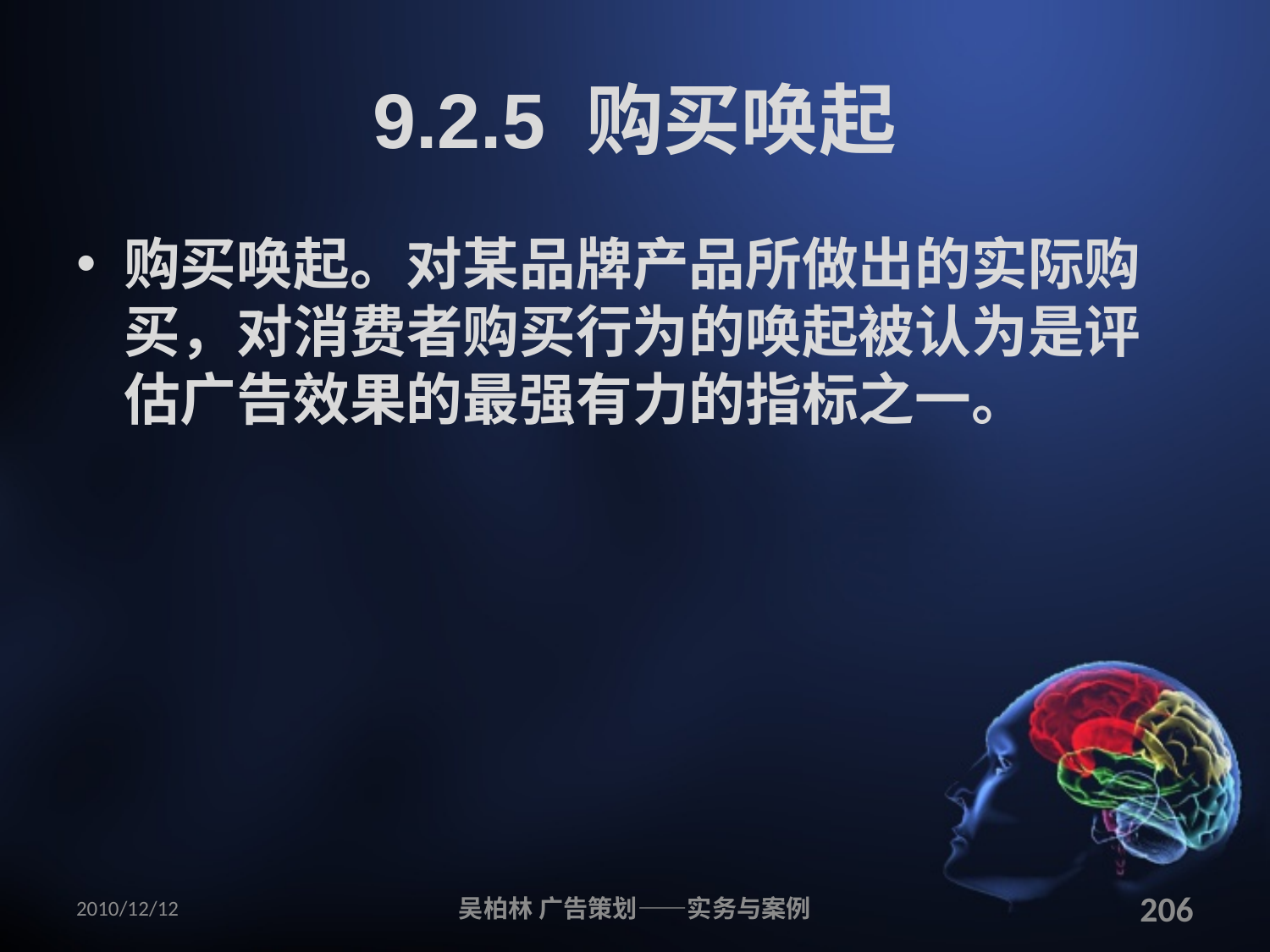

# 9.2.5 购买唤起
购买唤起。对某品牌产品所做出的实际购买，对消费者购买行为的唤起被认为是评估广告效果的最强有力的指标之一。

2010/12/12
吴柏林 广告策划——实务与案例
206